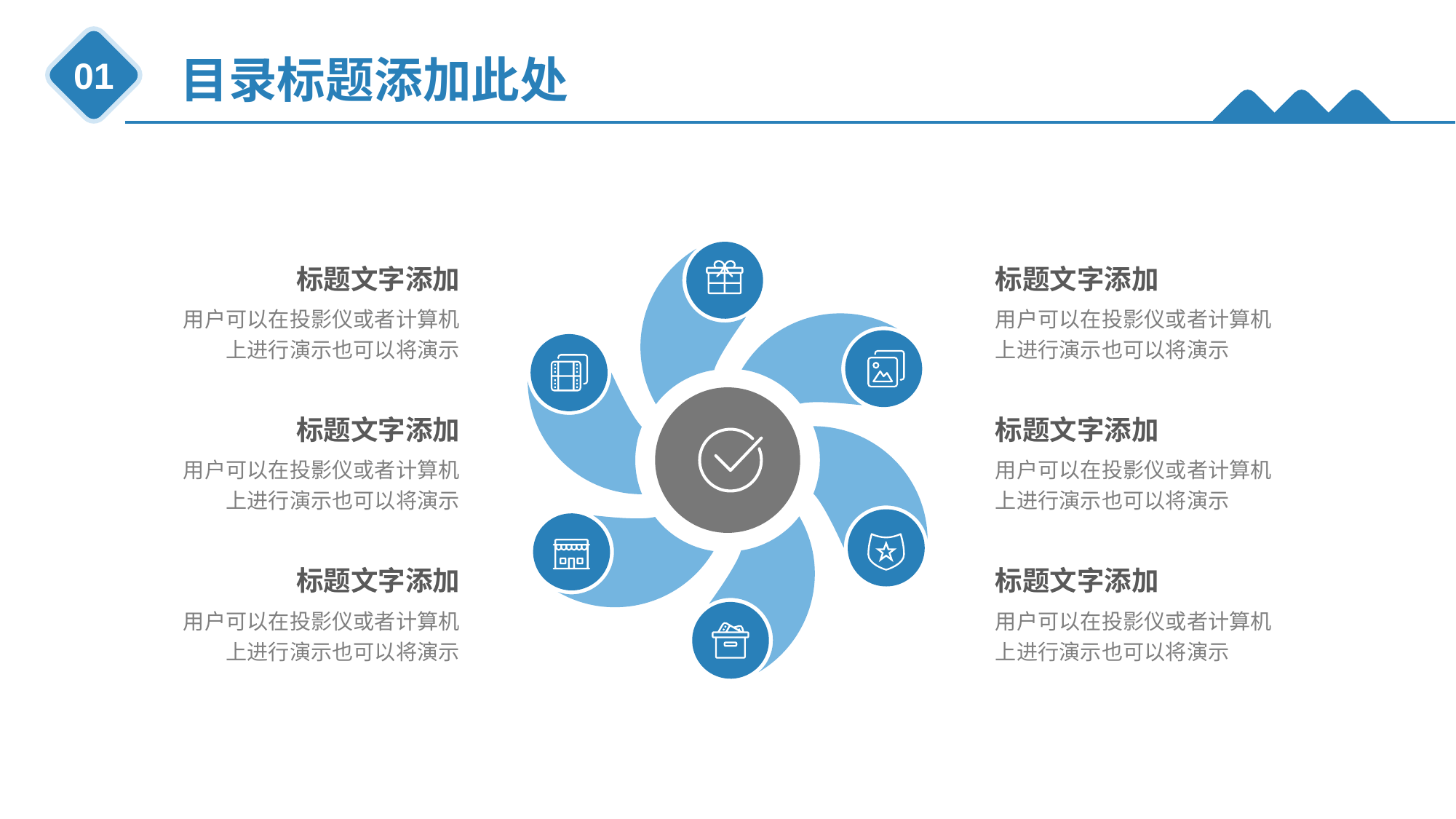

目录标题添加此处
01

标题文字添加
用户可以在投影仪或者计算机上进行演示也可以将演示
标题文字添加
用户可以在投影仪或者计算机上进行演示也可以将演示
标题文字添加
用户可以在投影仪或者计算机上进行演示也可以将演示
标题文字添加
用户可以在投影仪或者计算机上进行演示也可以将演示
标题文字添加
用户可以在投影仪或者计算机上进行演示也可以将演示
标题文字添加
用户可以在投影仪或者计算机上进行演示也可以将演示